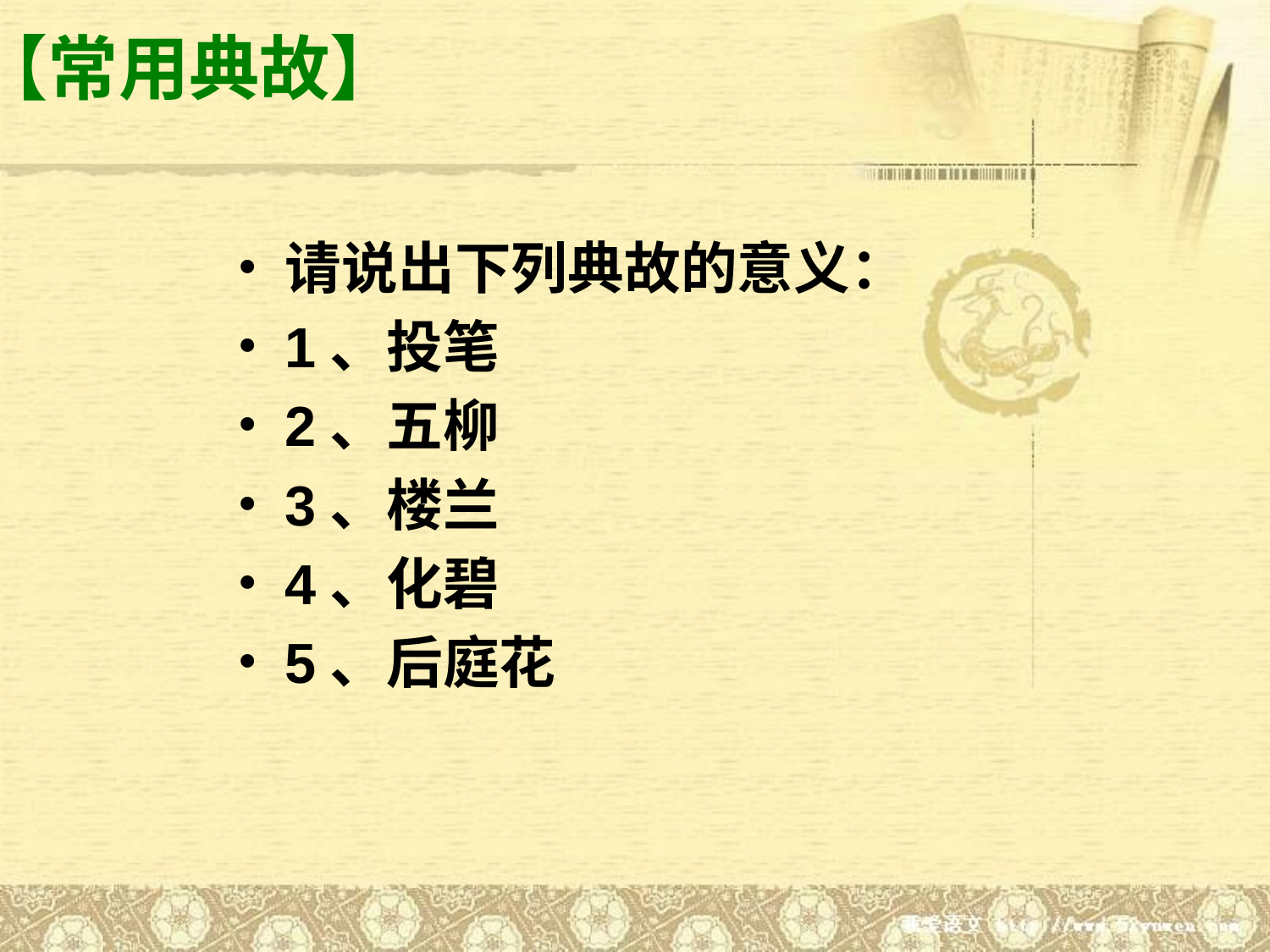

# 【常用典故】
请说出下列典故的意义：
1、投笔
2、五柳
3、楼兰
4、化碧
5、后庭花